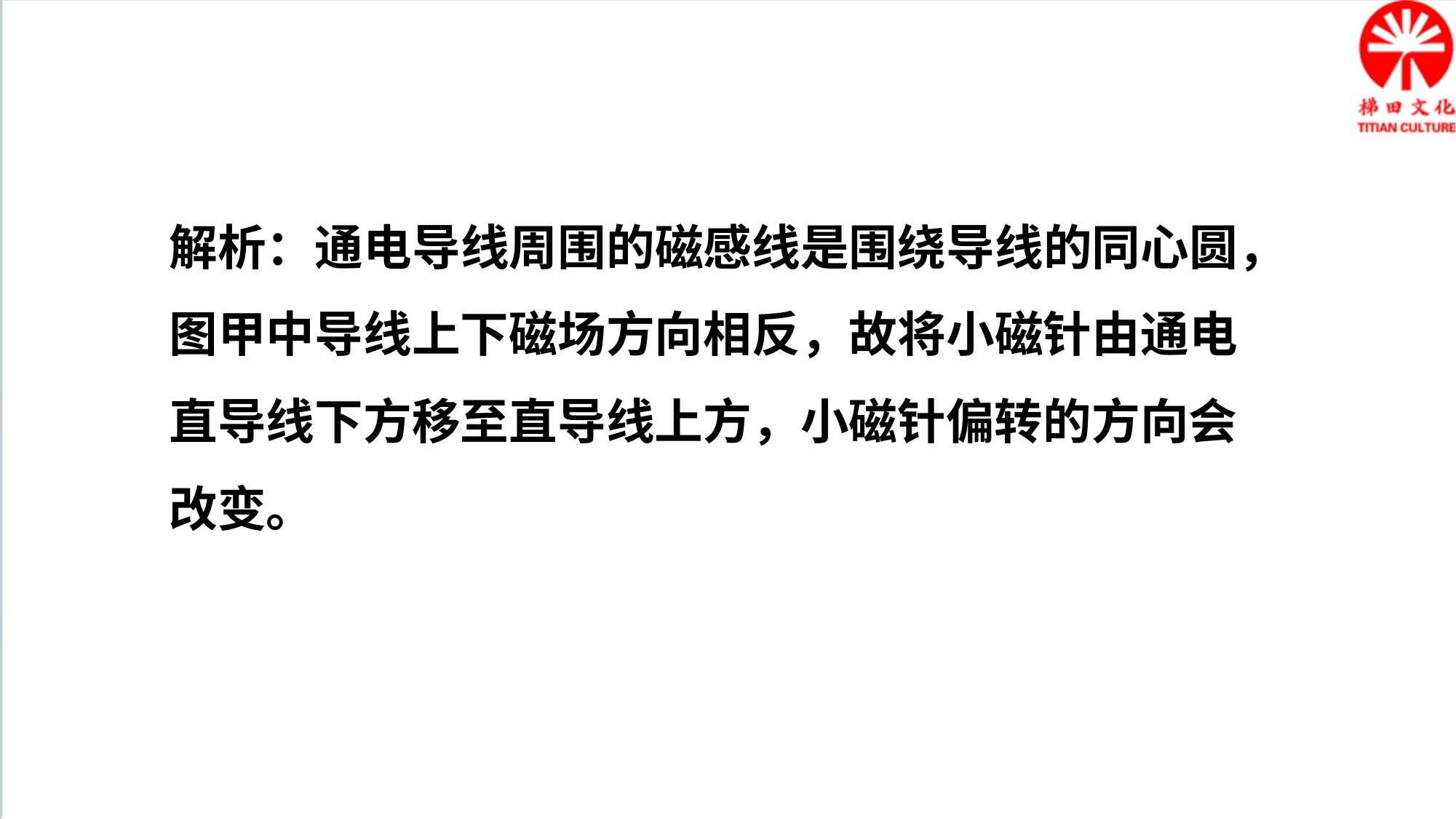

解析：通电导线周围的磁感线是围绕导线的同心圆，图甲中导线上下磁场方向相反，故将小磁针由通电直导线下方移至直导线上方，小磁针偏转的方向会改变。